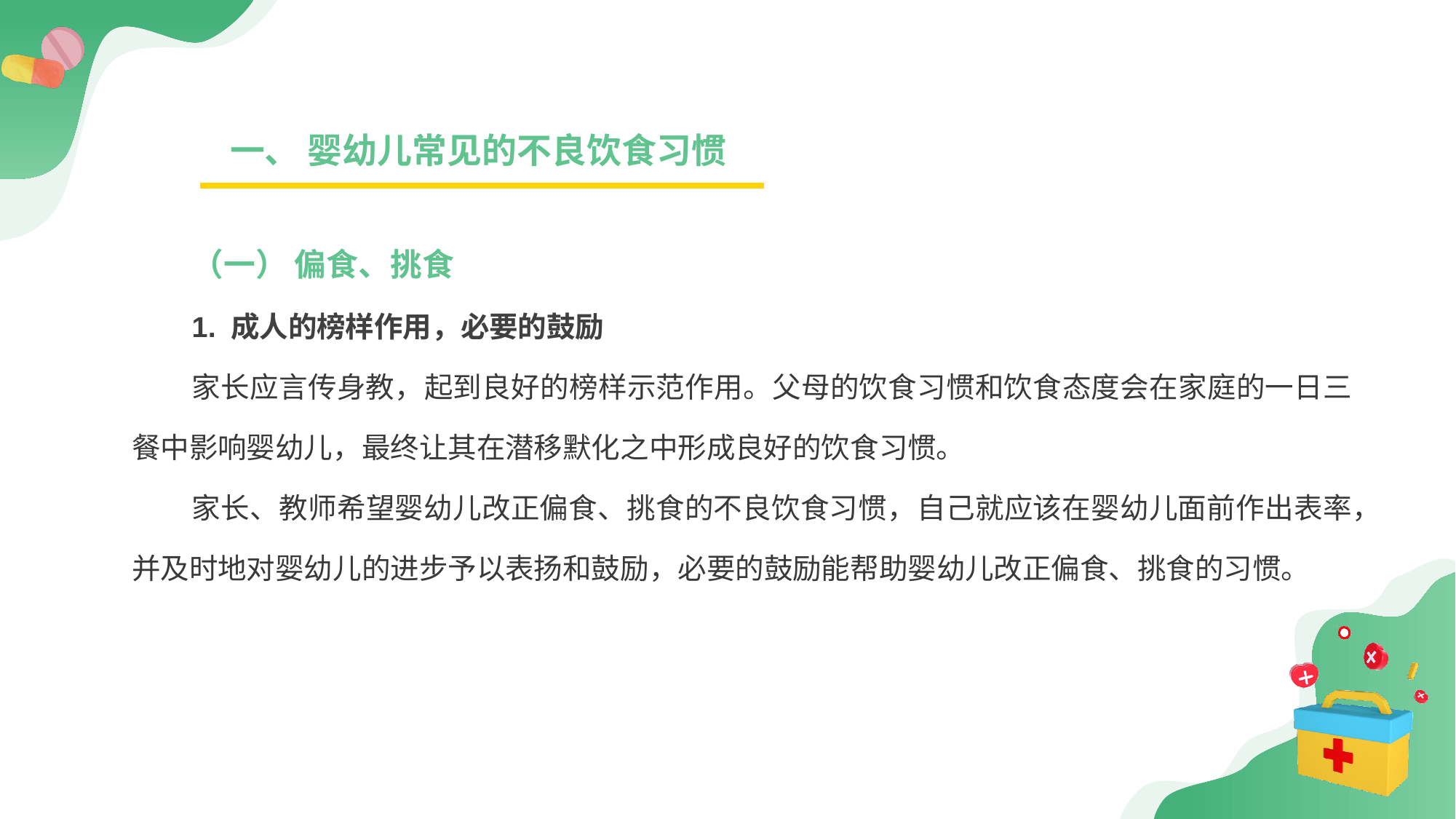

一、 婴幼儿常见的不良饮食习惯
（一） 偏食、挑食
1. 成人的榜样作用，必要的鼓励
家长应言传身教，起到良好的榜样示范作用。父母的饮食习惯和饮食态度会在家庭的一日三餐中影响婴幼儿，最终让其在潜移默化之中形成良好的饮食习惯。
家长、教师希望婴幼儿改正偏食、挑食的不良饮食习惯，自己就应该在婴幼儿面前作出表率，并及时地对婴幼儿的进步予以表扬和鼓励，必要的鼓励能帮助婴幼儿改正偏食、挑食的习惯。